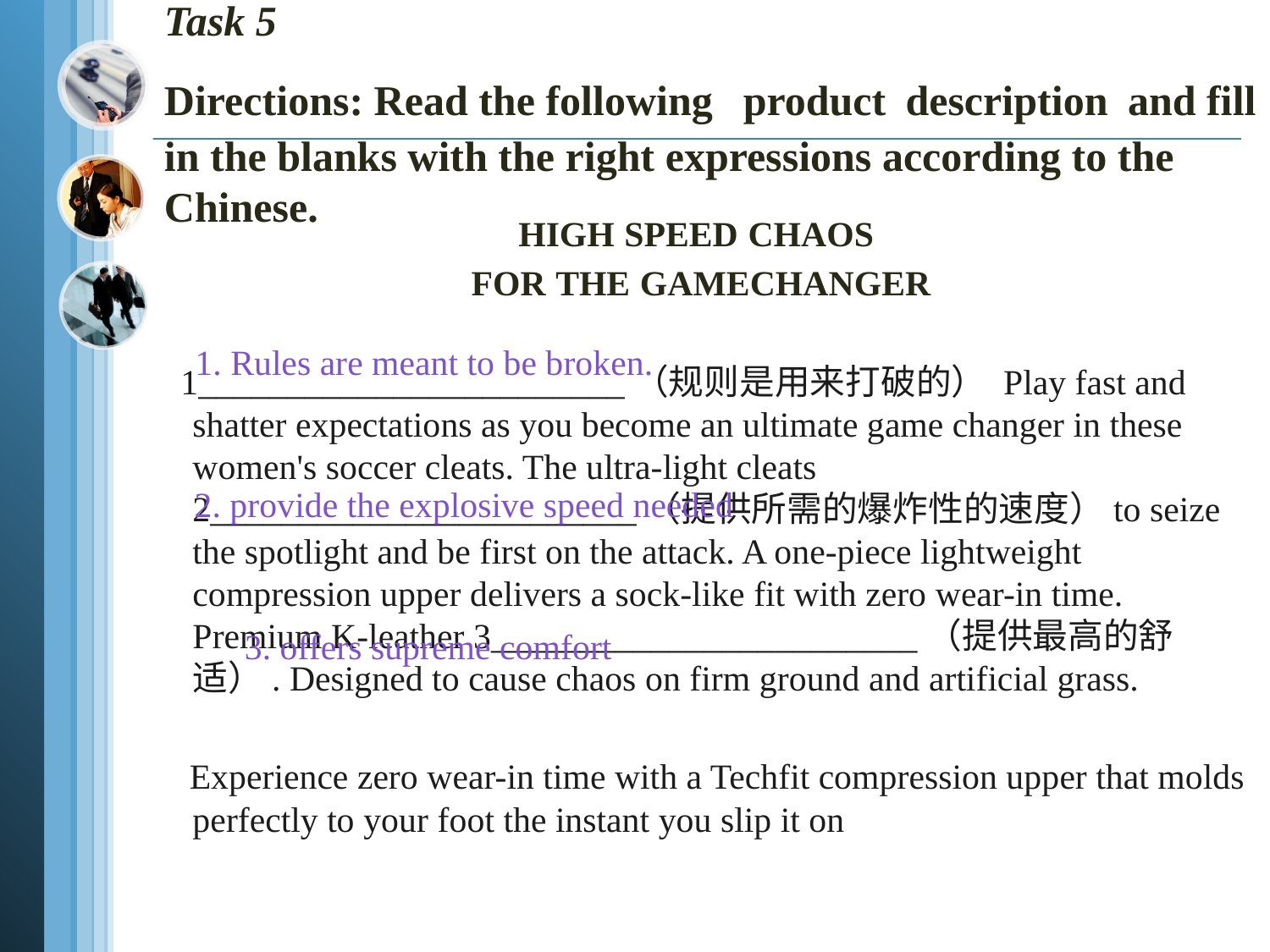

# Task 5 Directions: Read the following  product description and fill in the blanks with the right expressions according to the Chinese.
HIGH SPEED CHAOS
FOR THE GAMECHANGER

    1________________________（规则是用来打破的） Play fast and shatter expectations as you become an ultimate game changer in these women's soccer cleats. The ultra-light cleats 2________________________（提供所需的爆炸性的速度）to seize the spotlight and be first on the attack. A one-piece lightweight compression upper delivers a sock-like fit with zero wear-in time. Premium K-leather 3________________________（提供最高的舒适）. Designed to cause chaos on firm ground and artificial grass.

     Experience zero wear-in time with a Techfit compression upper that molds perfectly to your foot the instant you slip it on
       1. Rules are meant to be broken.

2. provide the explosive speed needed

3. offers supreme comfort